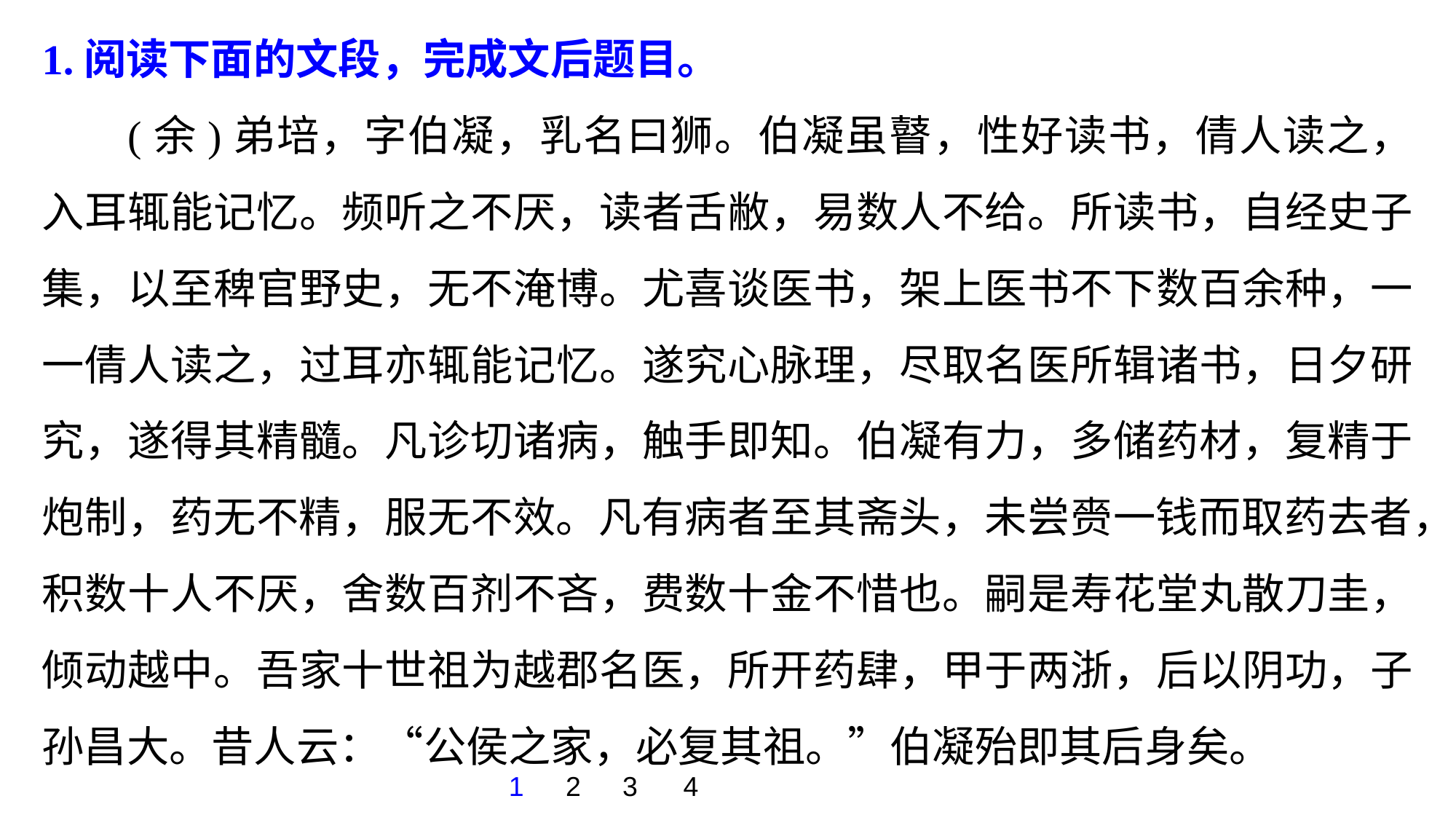

1.阅读下面的文段，完成文后题目。
(余)弟培，字伯凝，乳名曰狮。伯凝虽瞽，性好读书，倩人读之，入耳辄能记忆。频听之不厌，读者舌敝，易数人不给。所读书，自经史子集，以至稗官野史，无不淹博。尤喜谈医书，架上医书不下数百余种，一一倩人读之，过耳亦辄能记忆。遂究心脉理，尽取名医所辑诸书，日夕研究，遂得其精髓。凡诊切诸病，触手即知。伯凝有力，多储药材，复精于炮制，药无不精，服无不效。凡有病者至其斋头，未尝赍一钱而取药去者，积数十人不厌，舍数百剂不吝，费数十金不惜也。嗣是寿花堂丸散刀圭，倾动越中。吾家十世祖为越郡名医，所开药肆，甲于两浙，后以阴功，子孙昌大。昔人云：“公侯之家，必复其祖。”伯凝殆即其后身矣。
1
2
3
4